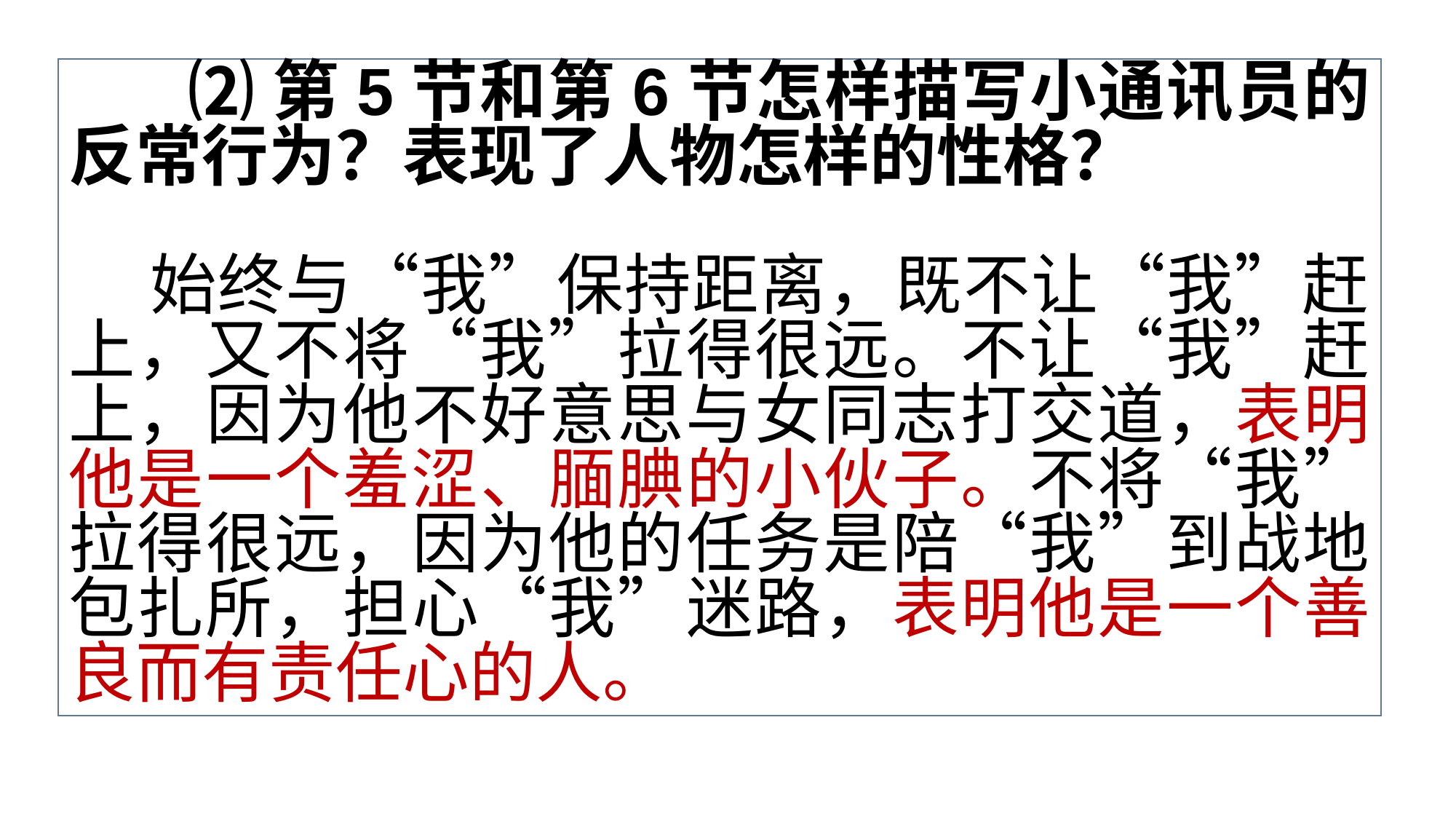

⑵第5节和第6节怎样描写小通讯员的反常行为？表现了人物怎样的性格？

    始终与“我”保持距离，既不让“我”赶上，又不将“我”拉得很远。不让“我”赶上，因为他不好意思与女同志打交道，表明他是一个羞涩、腼腆的小伙子。不将“我”拉得很远，因为他的任务是陪“我”到战地包扎所，担心“我”迷路，表明他是一个善良而有责任心的人。